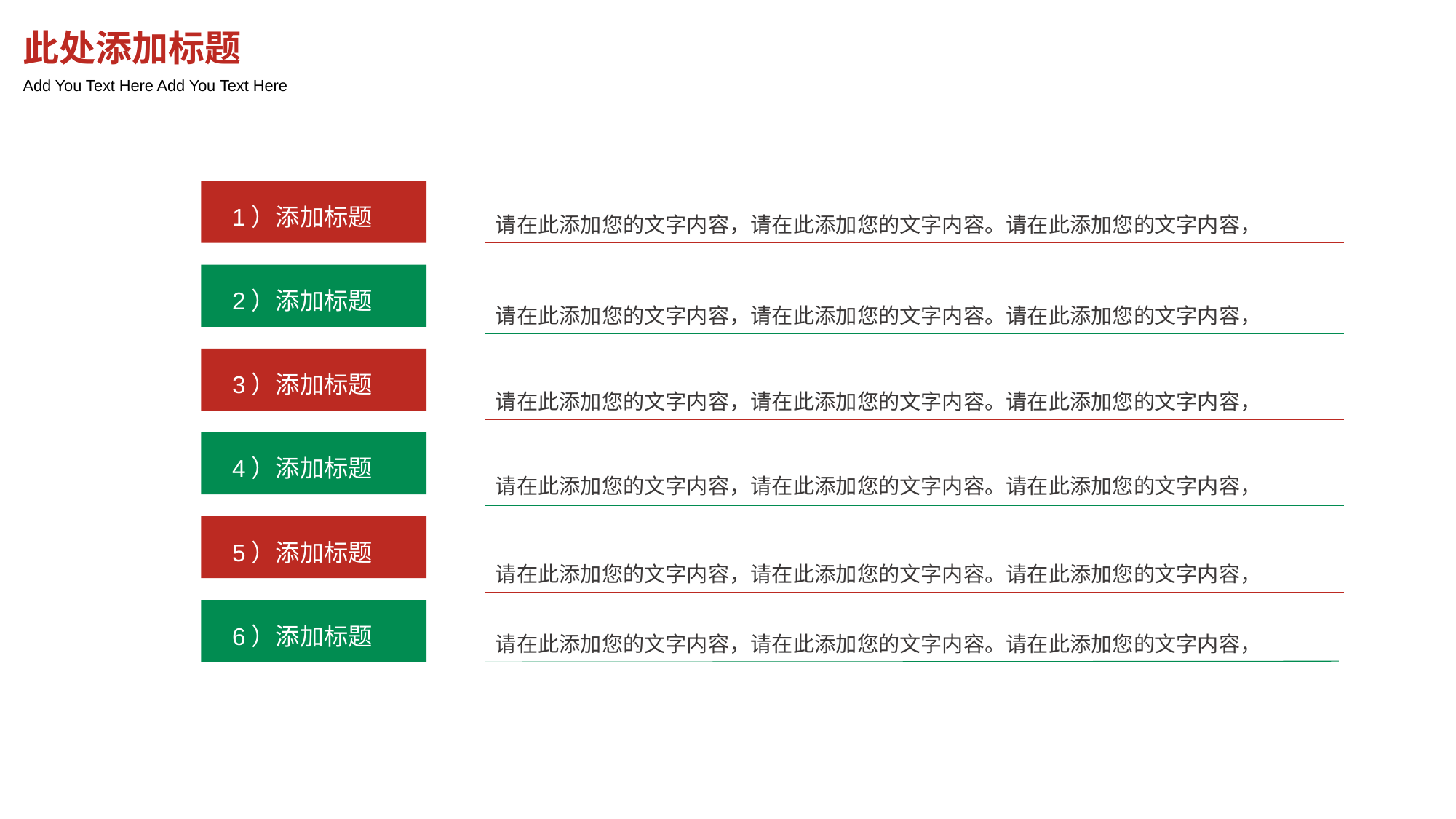

此处添加标题
Add You Text Here Add You Text Here
   1）添加标题
请在此添加您的文字内容，请在此添加您的文字内容。请在此添加您的文字内容，
   2）添加标题
请在此添加您的文字内容，请在此添加您的文字内容。请在此添加您的文字内容，
   3）添加标题
请在此添加您的文字内容，请在此添加您的文字内容。请在此添加您的文字内容，
   4）添加标题
请在此添加您的文字内容，请在此添加您的文字内容。请在此添加您的文字内容，
   5）添加标题
请在此添加您的文字内容，请在此添加您的文字内容。请在此添加您的文字内容，
   6）添加标题
请在此添加您的文字内容，请在此添加您的文字内容。请在此添加您的文字内容，